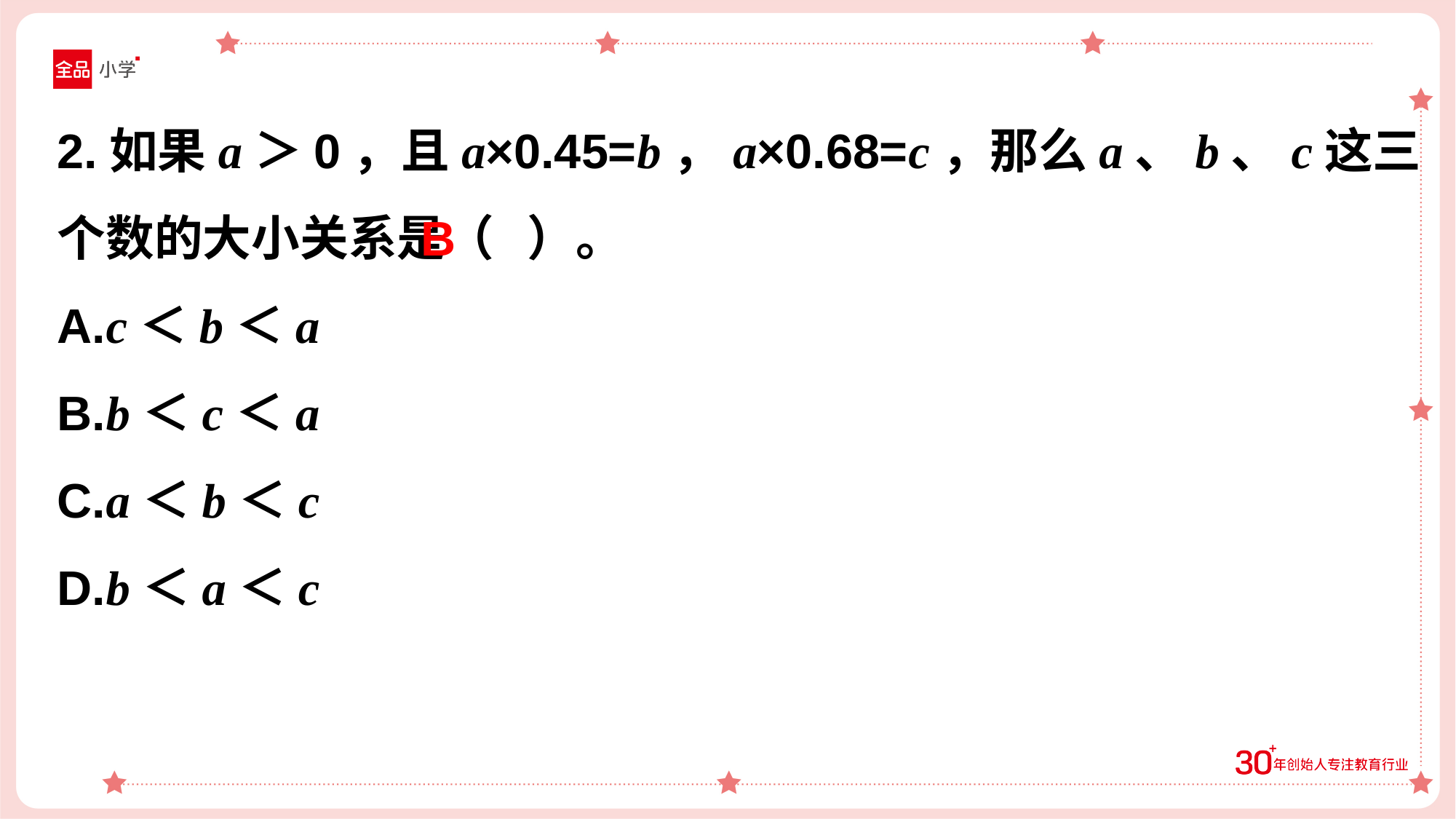

2.如果a＞0，且a×0.45=b，a×0.68=c，那么a、b、c这三个数的大小关系是（   ）。
A.c＜b＜a
B.b＜c＜a
C.a＜b＜c
D.b＜a＜c
B